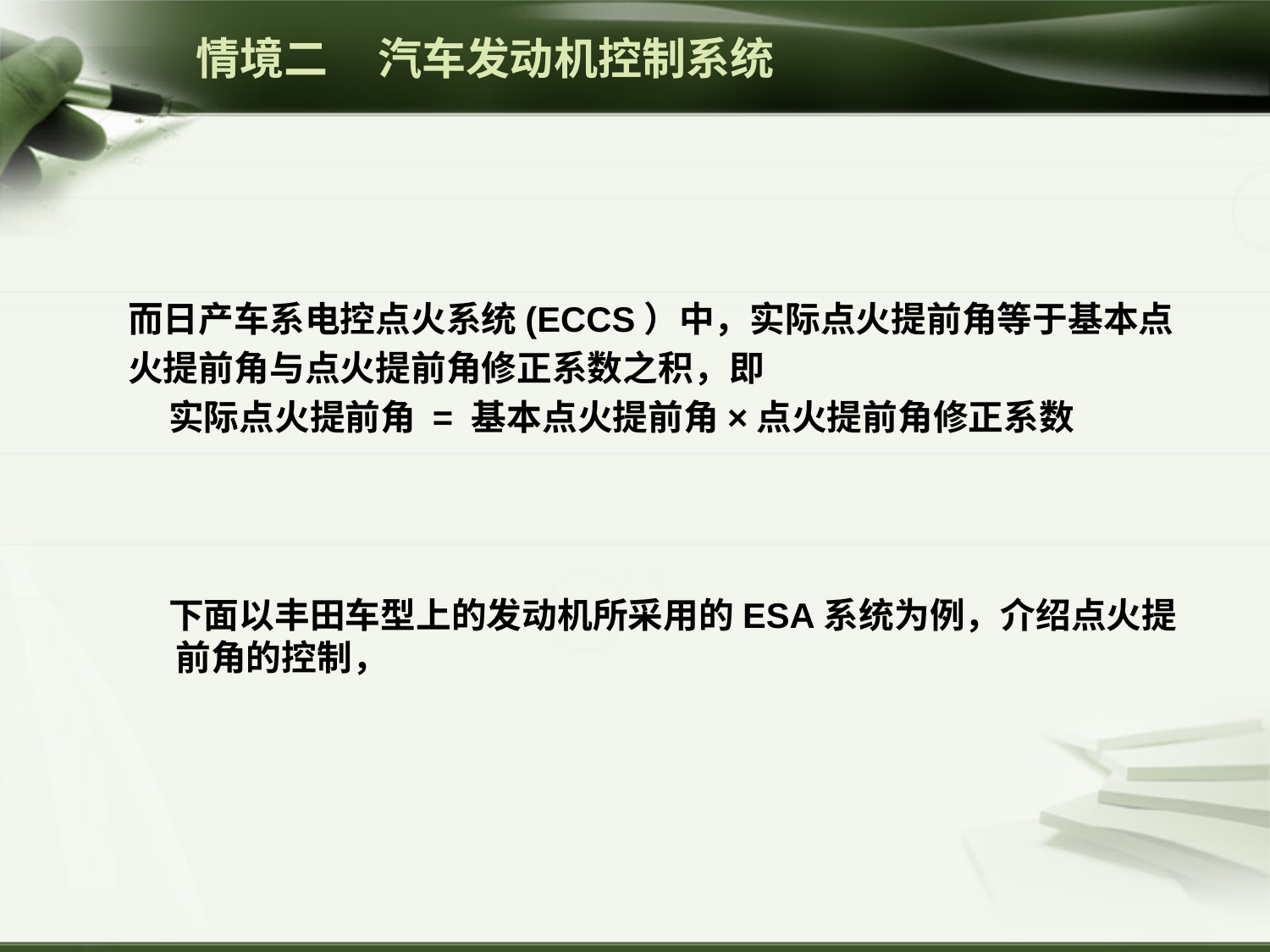

情境二     汽车发动机控制系统

而日产车系电控点火系统(ECCS）中，实际点火提前角等于基本点
火提前角与点火提前角修正系数之积，即
    实际点火提前角 = 基本点火提前角×点火提前角修正系数

    下面以丰田车型上的发动机所采用的ESA系统为例，介绍点火提前角的控制，